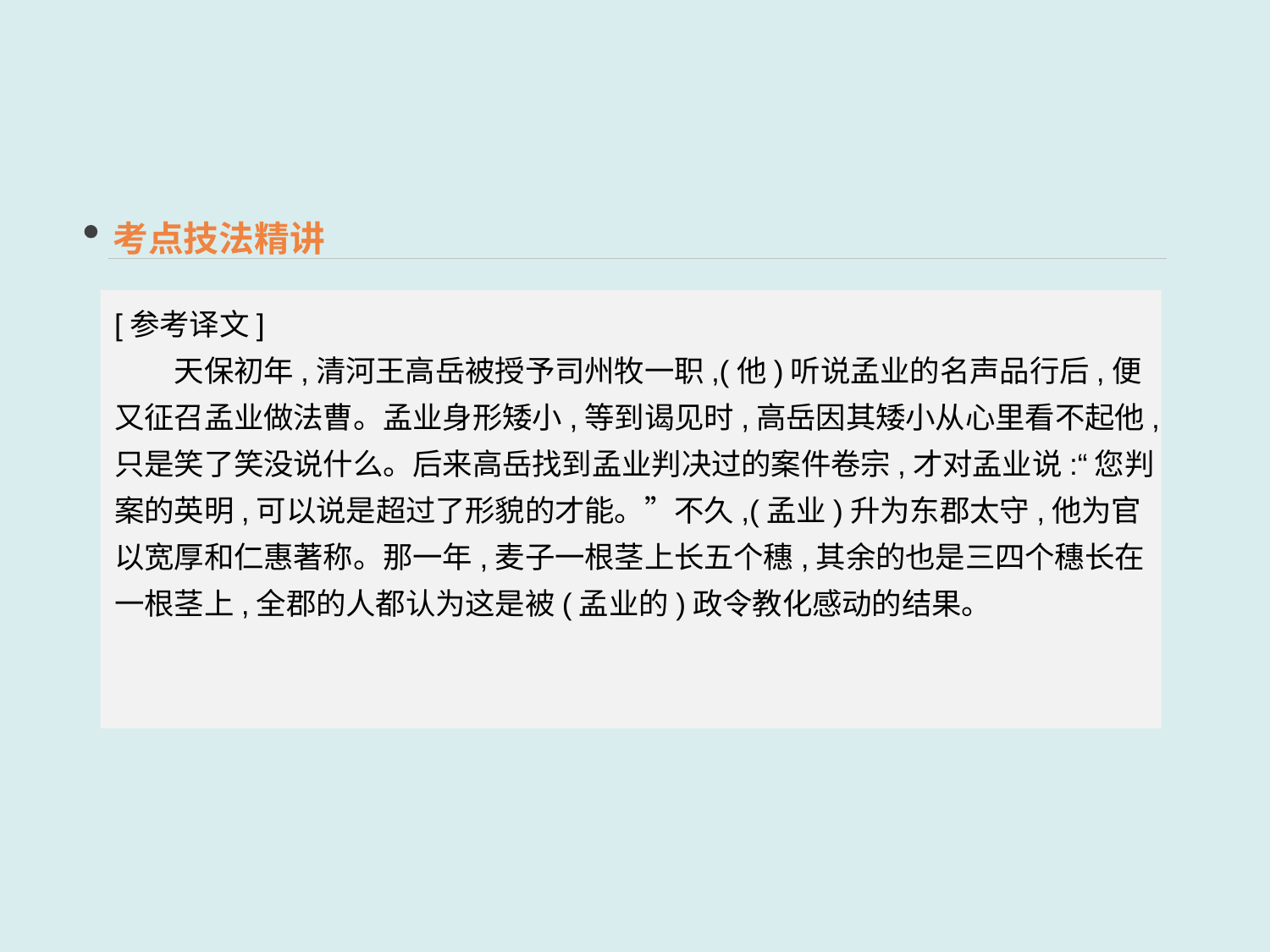

考点技法精讲

[参考译文]
　　天保初年,清河王高岳被授予司州牧一职,(他)听说孟业的名声品行后,便又征召孟业做法曹。孟业身形矮小,等到谒见时,高岳因其矮小从心里看不起他,只是笑了笑没说什么。后来高岳找到孟业判决过的案件卷宗,才对孟业说:“您判案的英明,可以说是超过了形貌的才能。”不久,(孟业)升为东郡太守,他为官以宽厚和仁惠著称。那一年,麦子一根茎上长五个穗,其余的也是三四个穗长在一根茎上,全郡的人都认为这是被(孟业的)政令教化感动的结果。